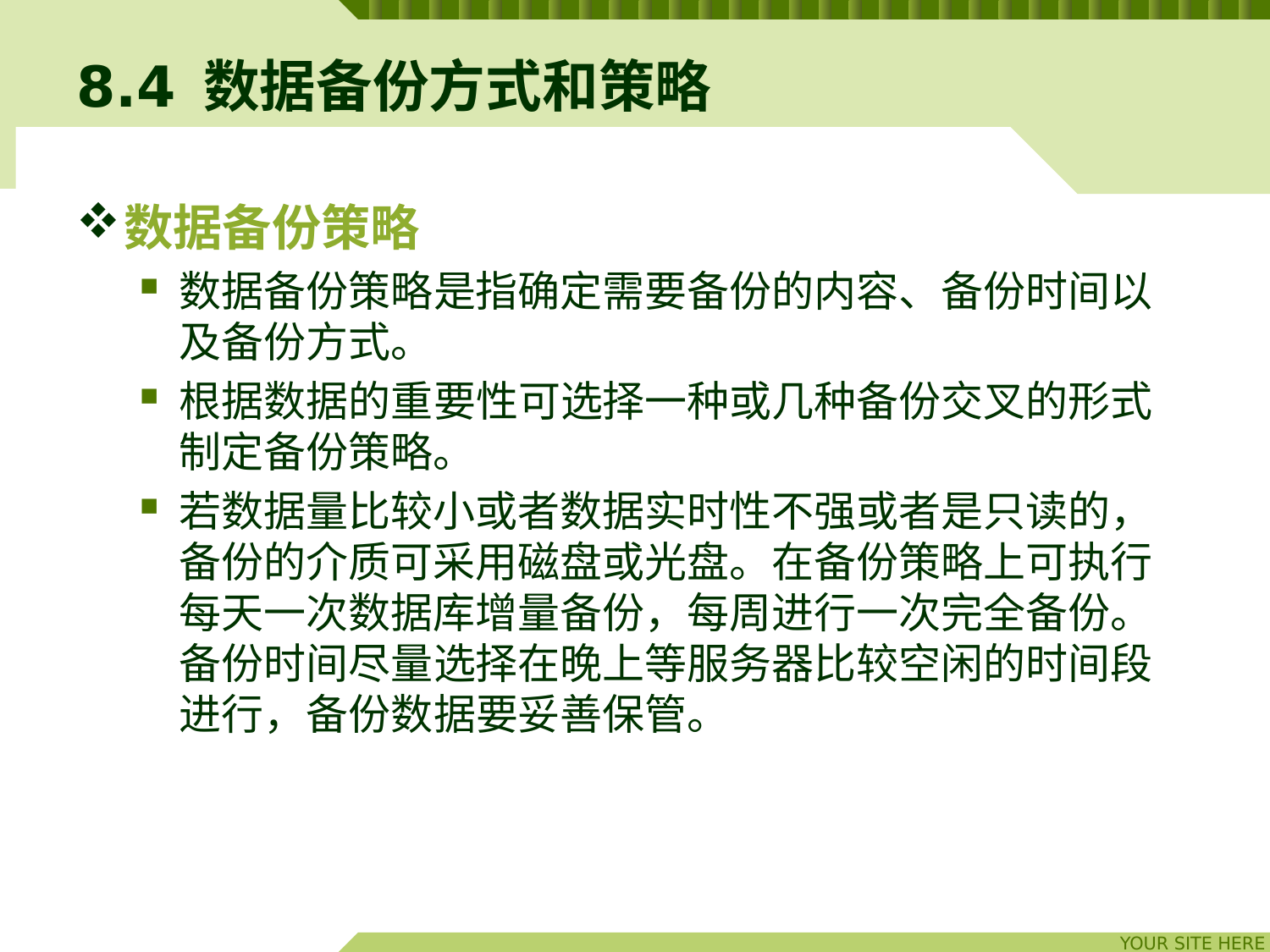

# 8.4	数据备份方式和策略
数据备份策略
数据备份策略是指确定需要备份的内容、备份时间以及备份方式。
根据数据的重要性可选择一种或几种备份交叉的形式制定备份策略。
若数据量比较小或者数据实时性不强或者是只读的，备份的介质可采用磁盘或光盘。在备份策略上可执行每天一次数据库增量备份，每周进行一次完全备份。备份时间尽量选择在晚上等服务器比较空闲的时间段进行，备份数据要妥善保管。